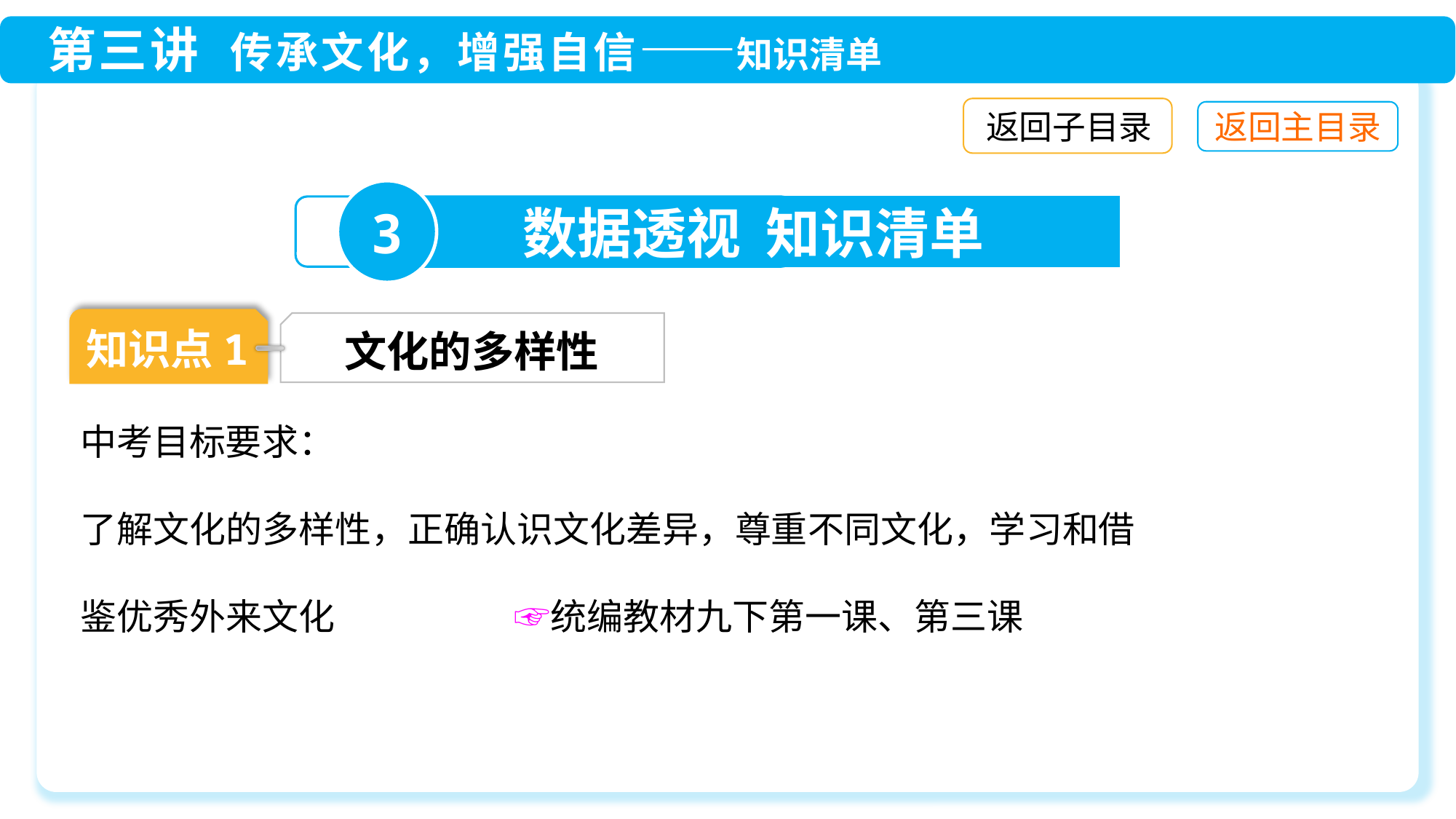

返回子目录
3

数据透视  知识清单
知识点1
文化的多样性

中考目标要求：
了解文化的多样性，正确认识文化差异，尊重不同文化，学习和借鉴优秀外来文化	             ☞统编教材九下第一课、第三课